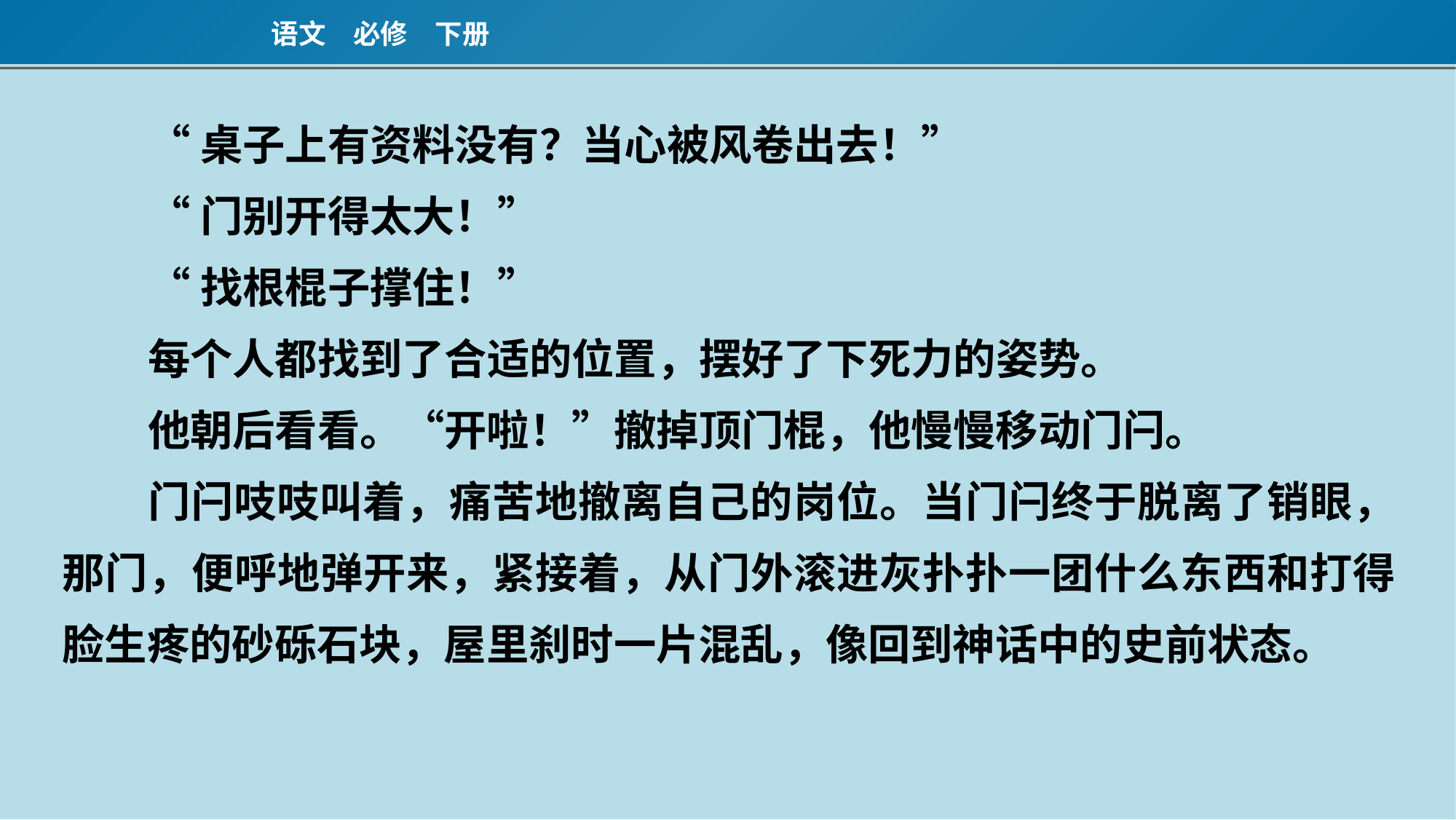

“桌子上有资料没有？当心被风卷出去！”
“门别开得太大！”
“找根棍子撑住！”
每个人都找到了合适的位置，摆好了下死力的姿势。
他朝后看看。“开啦！”撤掉顶门棍，他慢慢移动门闩。
门闩吱吱叫着，痛苦地撤离自己的岗位。当门闩终于脱离了销眼，那门，便呼地弹开来，紧接着，从门外滚进灰扑扑一团什么东西和打得脸生疼的砂砾石块，屋里刹时一片混乱，像回到神话中的史前状态。